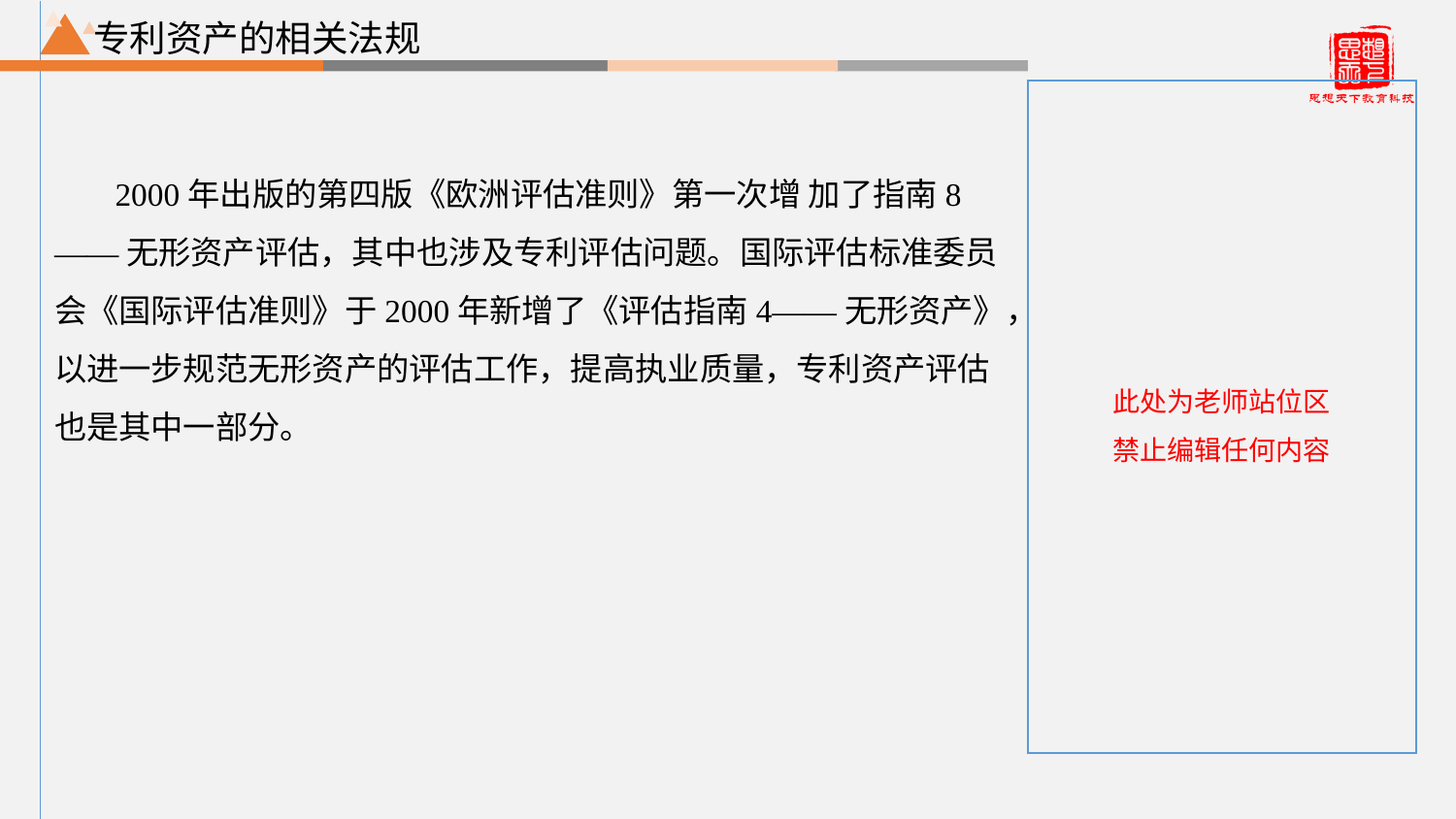

专利资产的相关法规
2000年出版的第四版《欧洲评估准则》第一次增 加了指南8——无形资产评估，其中也涉及专利评估问题。国际评估标准委员会《国际评估准则》于2000年新增了《评估指南4——无形资产》，以进一步规范无形资产的评估工作，提高执业质量，专利资产评估也是其中一部分。
36